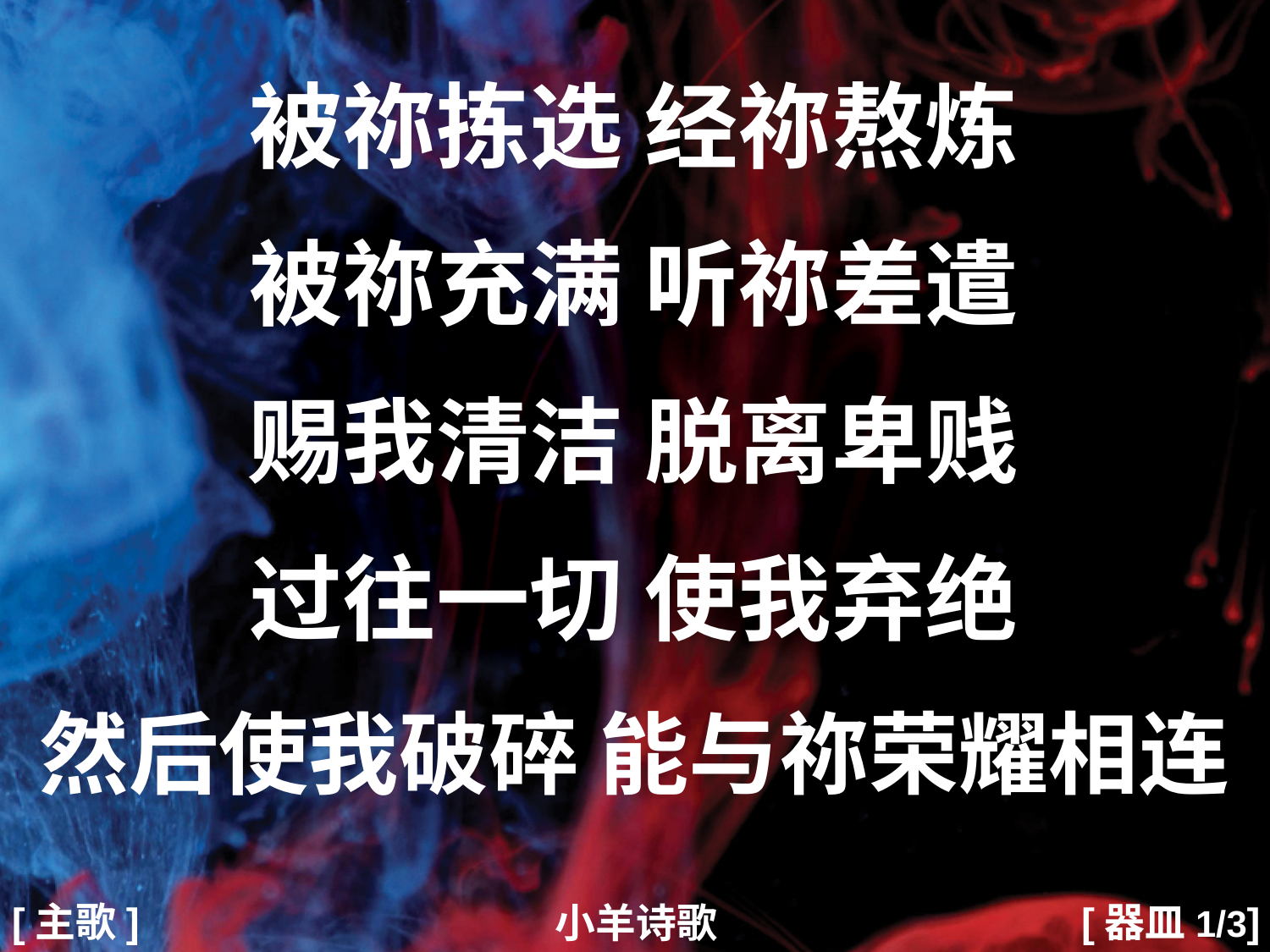

被祢拣选 经祢熬炼

被祢充满 听祢差遣

赐我清洁 脱离卑贱

过往一切 使我弃绝

然后使我破碎 能与祢荣耀相连
#

[主歌]
[器皿1/3]
小羊诗歌